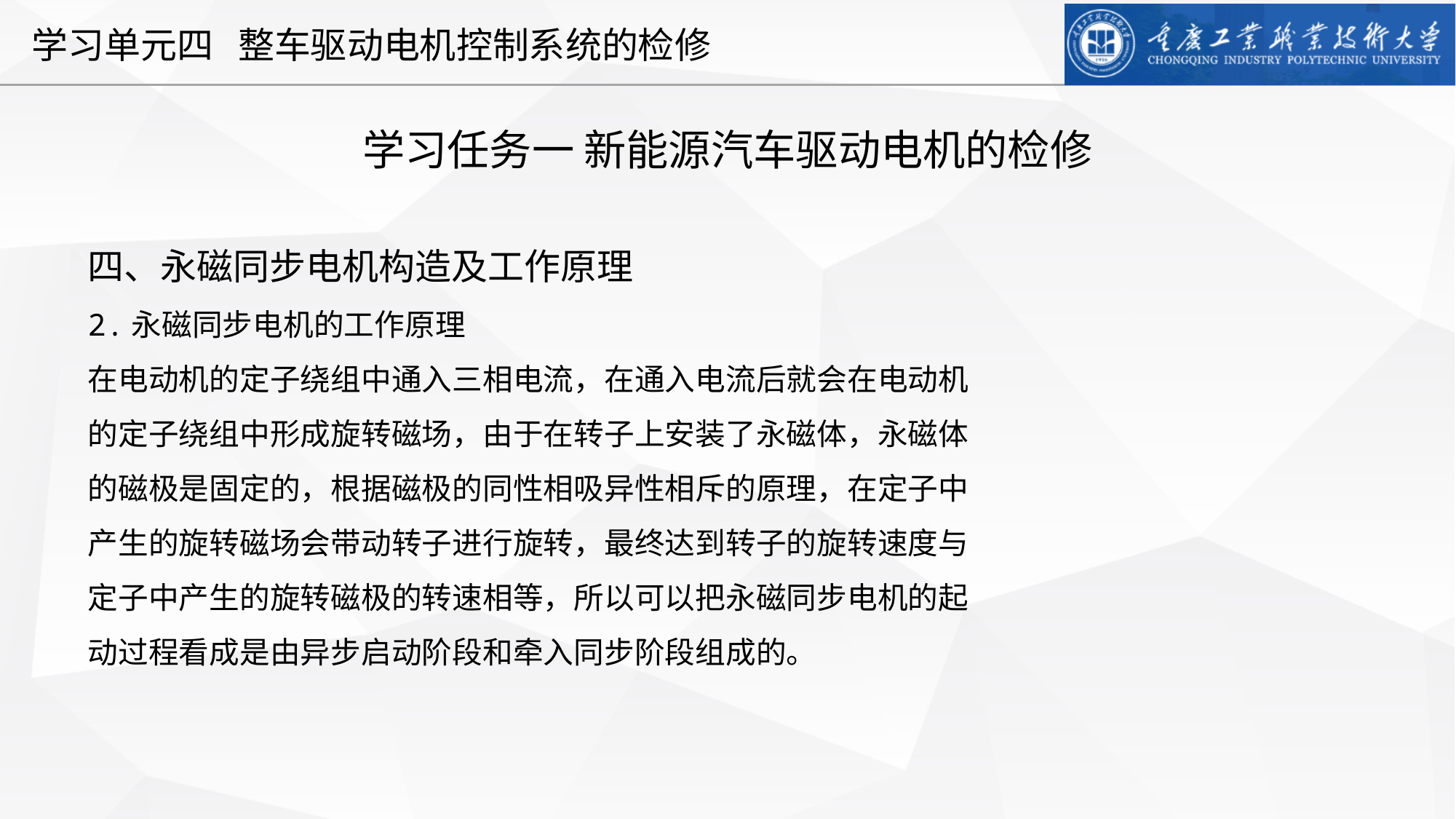

学习任务一 新能源汽车驱动电机的检修
四、永磁同步电机构造及工作原理
2.永磁同步电机的工作原理
在电动机的定子绕组中通入三相电流，在通入电流后就会在电动机的定子绕组中形成旋转磁场，由于在转子上安装了永磁体，永磁体的磁极是固定的，根据磁极的同性相吸异性相斥的原理，在定子中产生的旋转磁场会带动转子进行旋转，最终达到转子的旋转速度与定子中产生的旋转磁极的转速相等，所以可以把永磁同步电机的起动过程看成是由异步启动阶段和牵入同步阶段组成的。